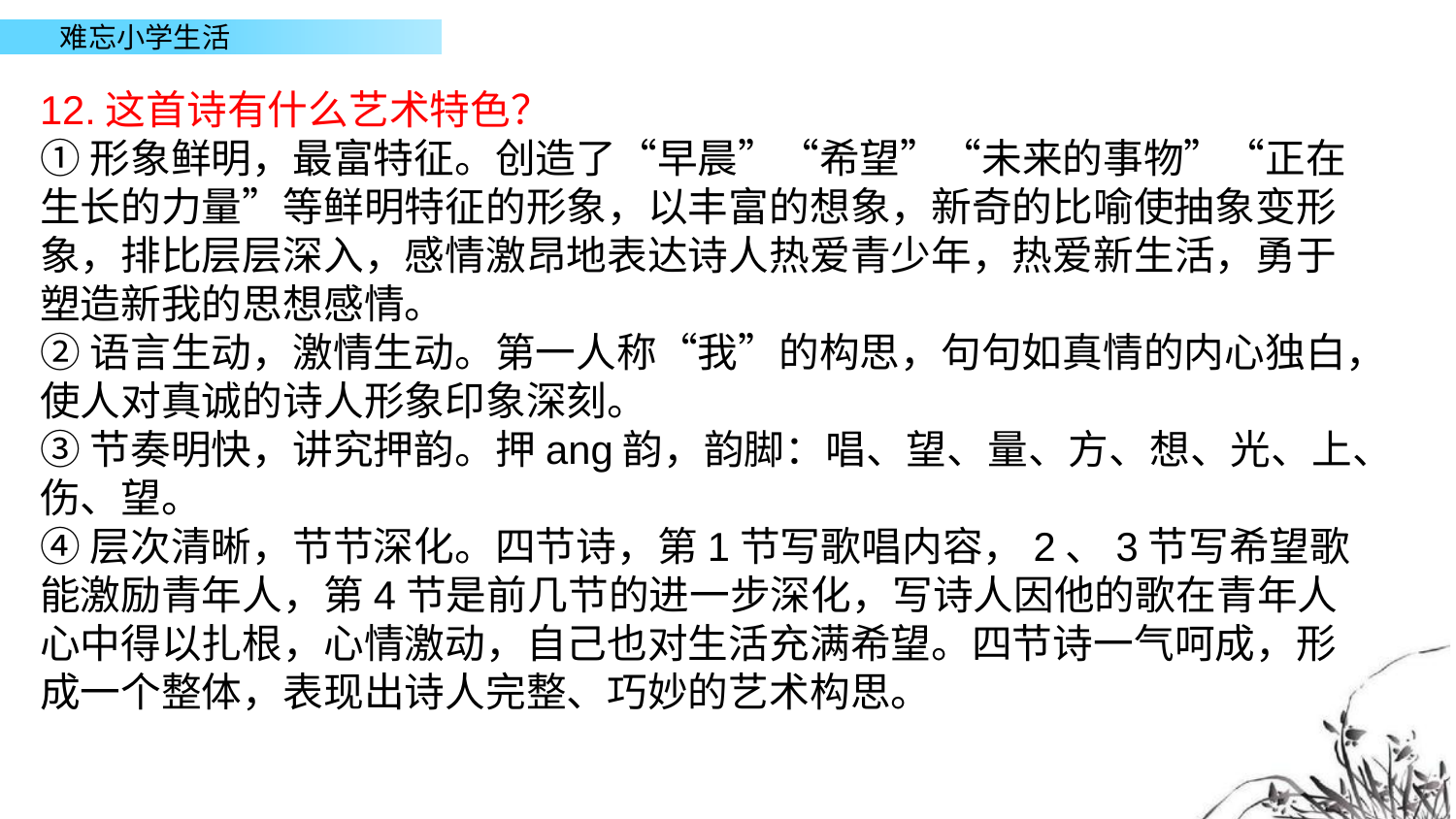

12.这首诗有什么艺术特色？
①形象鲜明，最富特征。创造了“早晨”“希望”“未来的事物”“正在生长的力量”等鲜明特征的形象，以丰富的想象，新奇的比喻使抽象变形象，排比层层深入，感情激昂地表达诗人热爱青少年，热爱新生活，勇于塑造新我的思想感情。
②语言生动，激情生动。第一人称“我”的构思，句句如真情的内心独白，使人对真诚的诗人形象印象深刻。
③节奏明快，讲究押韵。押ang韵，韵脚：唱、望、量、方、想、光、上、伤、望。
④层次清晰，节节深化。四节诗，第1节写歌唱内容，2、3节写希望歌能激励青年人，第4节是前几节的进一步深化，写诗人因他的歌在青年人心中得以扎根，心情激动，自己也对生活充满希望。四节诗一气呵成，形成一个整体，表现出诗人完整、巧妙的艺术构思。